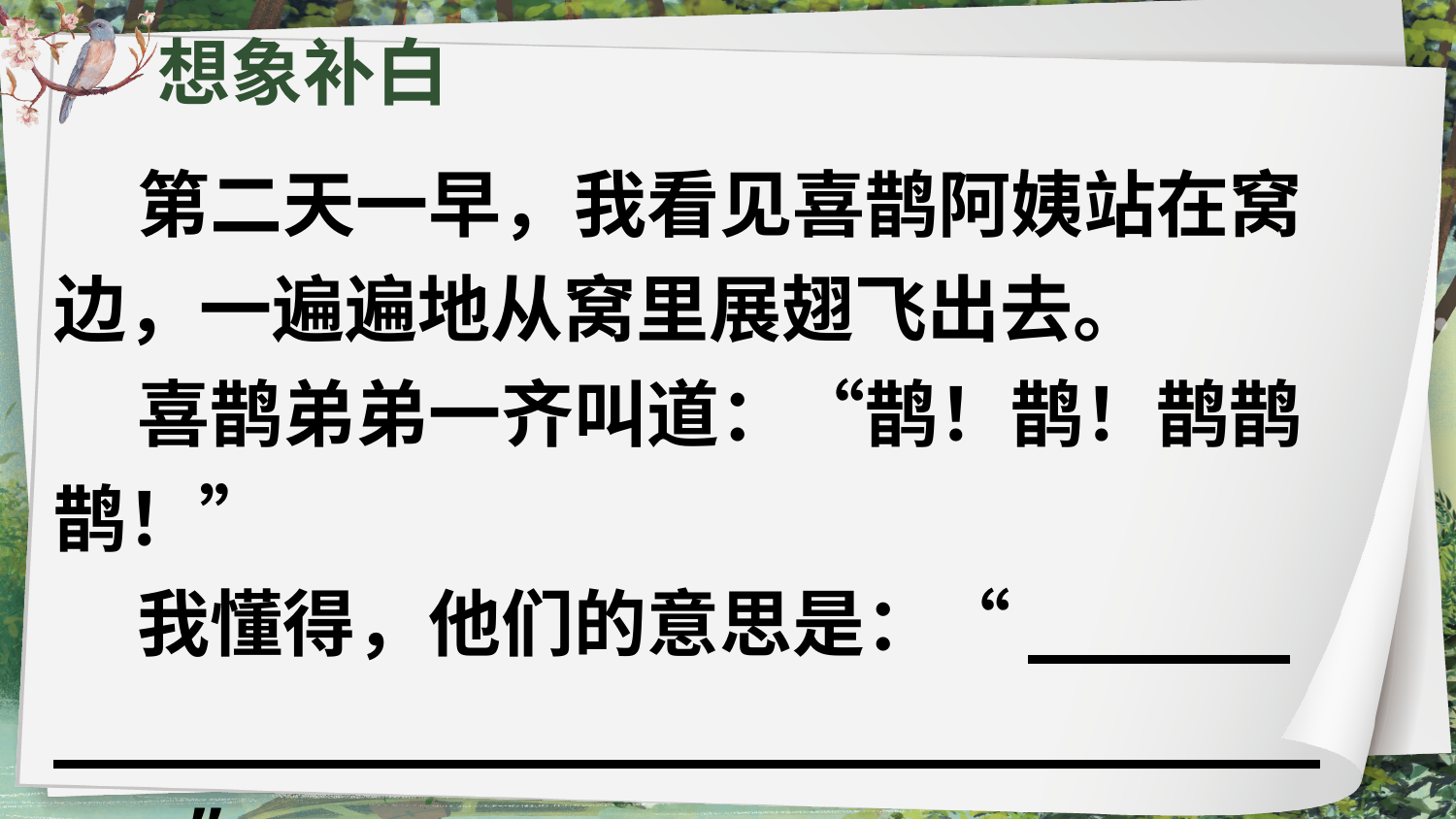

想象补白
    第二天一早，我看见喜鹊阿姨站在窝边，一遍遍地从窝里展翅飞出去。
    喜鹊弟弟一齐叫道：“鹊！鹊！鹊鹊鹊！”
    我懂得，他们的意思是：“______
________________________________”